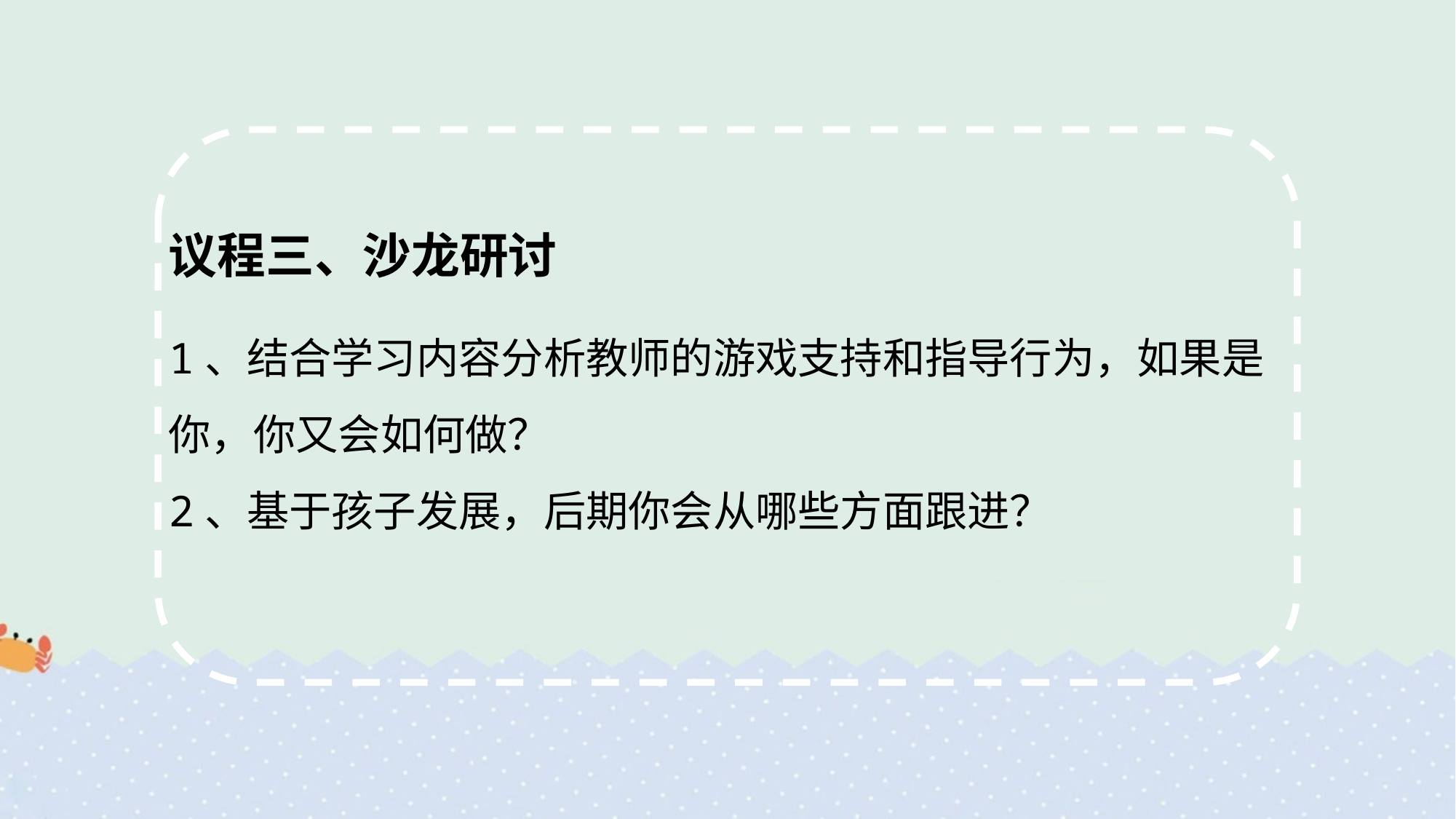

议程三、沙龙研讨
1、结合学习内容分析教师的游戏支持和指导行为，如果是你，你又会如何做？
2、基于孩子发展，后期你会从哪些方面跟进？